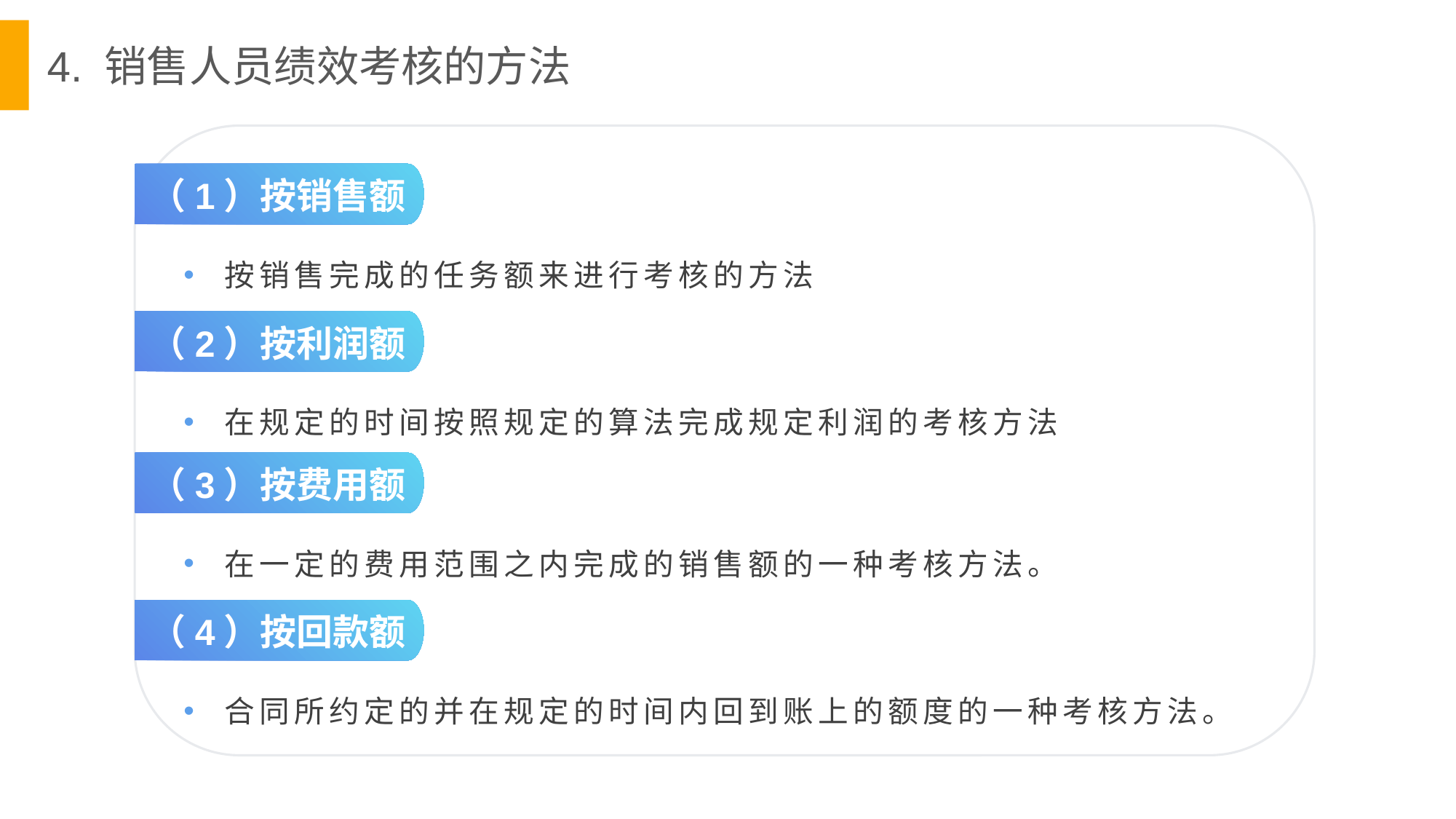

4. 销售人员绩效考核的方法

（1）按销售额

按销售完成的任务额来进行考核的方法
（2）按利润额

在规定的时间按照规定的算法完成规定利润的考核方法
（3）按费用额

在一定的费用范围之内完成的销售额的一种考核方法。
（4）按回款额

合同所约定的并在规定的时间内回到账上的额度的一种考核方法。